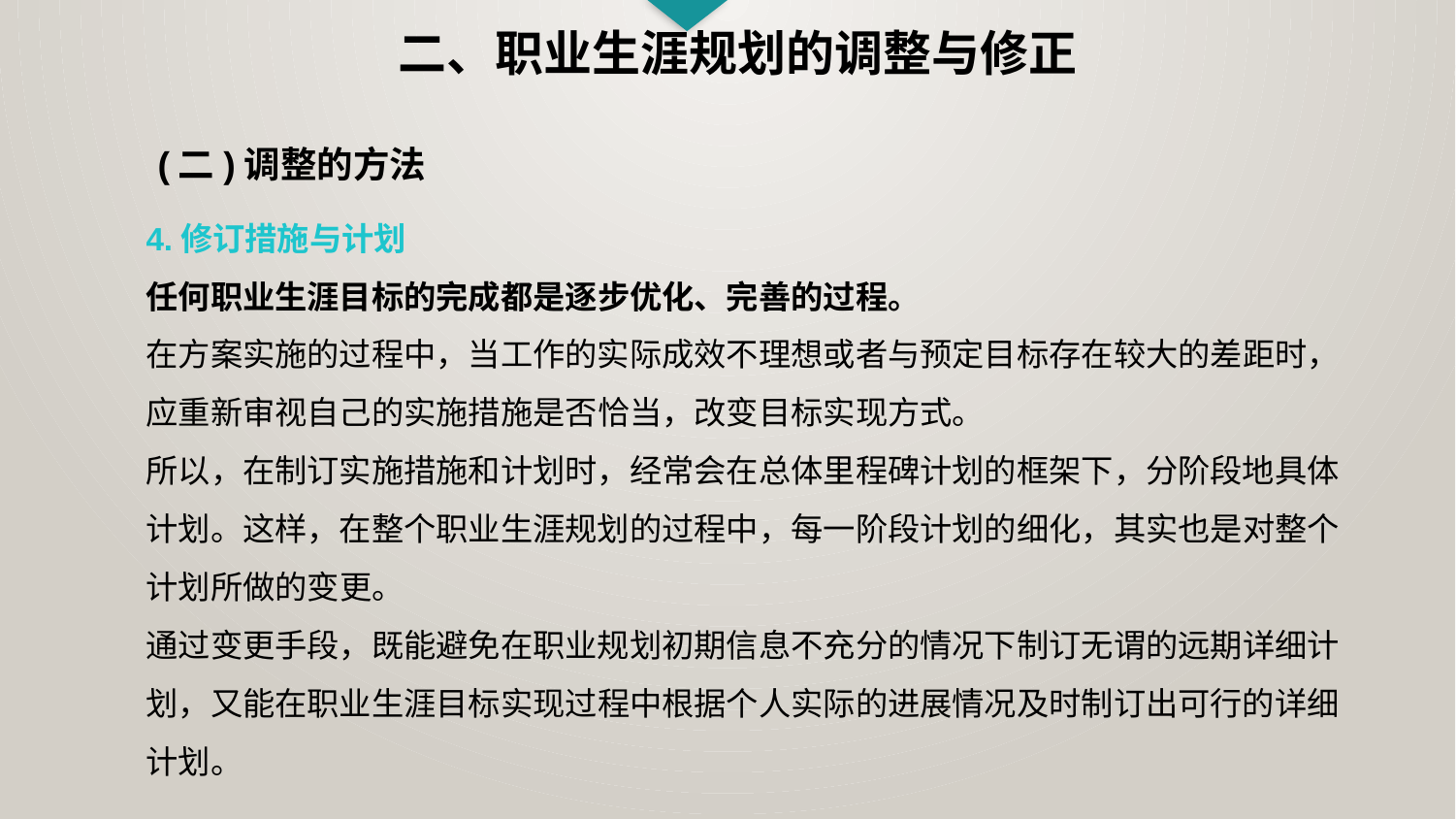

二、职业生涯规划的调整与修正
(二)调整的方法
4.修订措施与计划
任何职业生涯目标的完成都是逐步优化、完善的过程。
在方案实施的过程中，当工作的实际成效不理想或者与预定目标存在较大的差距时，应重新审视自己的实施措施是否恰当，改变目标实现方式。
所以，在制订实施措施和计划时，经常会在总体里程碑计划的框架下，分阶段地具体计划。这样，在整个职业生涯规划的过程中，每一阶段计划的细化，其实也是对整个计划所做的变更。
通过变更手段，既能避免在职业规划初期信息不充分的情况下制订无谓的远期详细计划，又能在职业生涯目标实现过程中根据个人实际的进展情况及时制订出可行的详细计划。
88